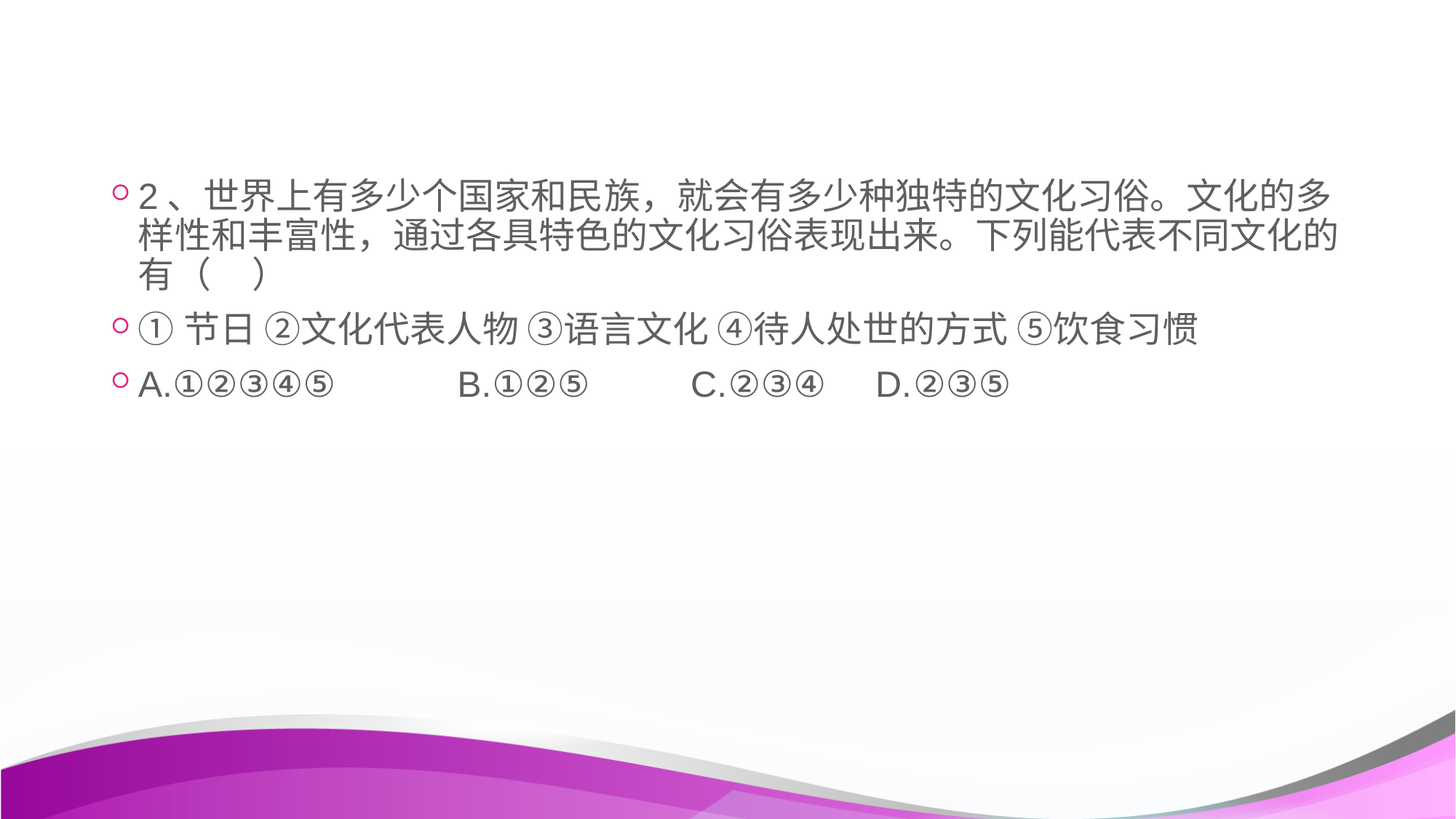

2、世界上有多少个国家和民族，就会有多少种独特的文化习俗。文化的多样性和丰富性，通过各具特色的文化习俗表现出来。下列能代表不同文化的有（     ）
①节日 ②文化代表人物 ③语言文化 ④待人处世的方式 ⑤饮食习惯
A.①②③④⑤            B.①②⑤          C.②③④     D.②③⑤